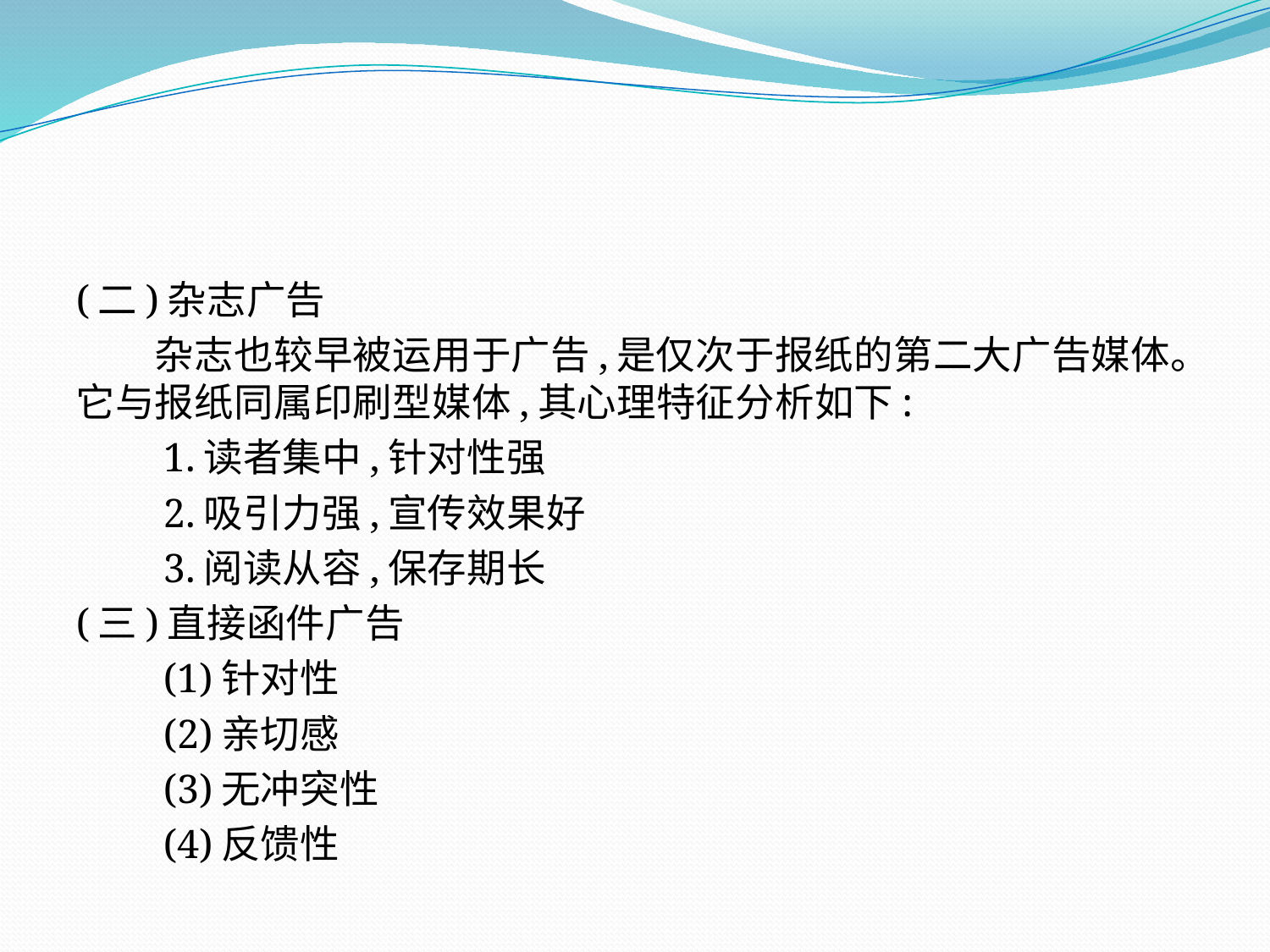

(二)杂志广告
　　杂志也较早被运用于广告,是仅次于报纸的第二大广告媒体。它与报纸同属印刷型媒体,其心理特征分析如下:
　　1.读者集中,针对性强
　　2.吸引力强,宣传效果好
　　3.阅读从容,保存期长
(三)直接函件广告
　　(1)针对性
　　(2)亲切感
　　(3)无冲突性
　　(4)反馈性